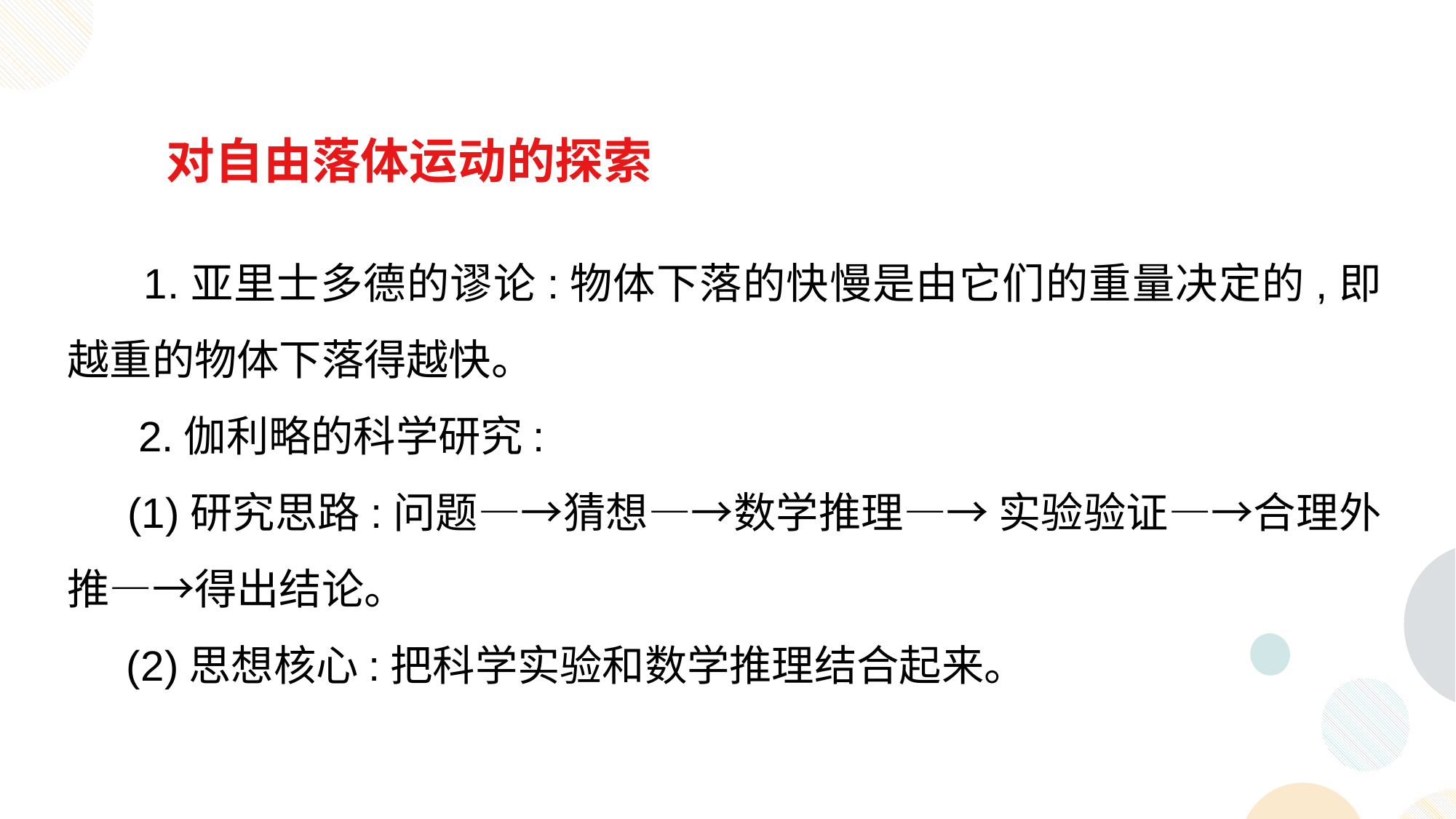

对自由落体运动的探索

      1.亚里士多德的谬论:物体下落的快慢是由它们的重量决定的,即越重的物体下落得越快。
      2.伽利略的科学研究:
     (1)研究思路:问题—→猜想—→数学推理—→ 实验验证—→合理外推—→得出结论。
     (2)思想核心:把科学实验和数学推理结合起来。